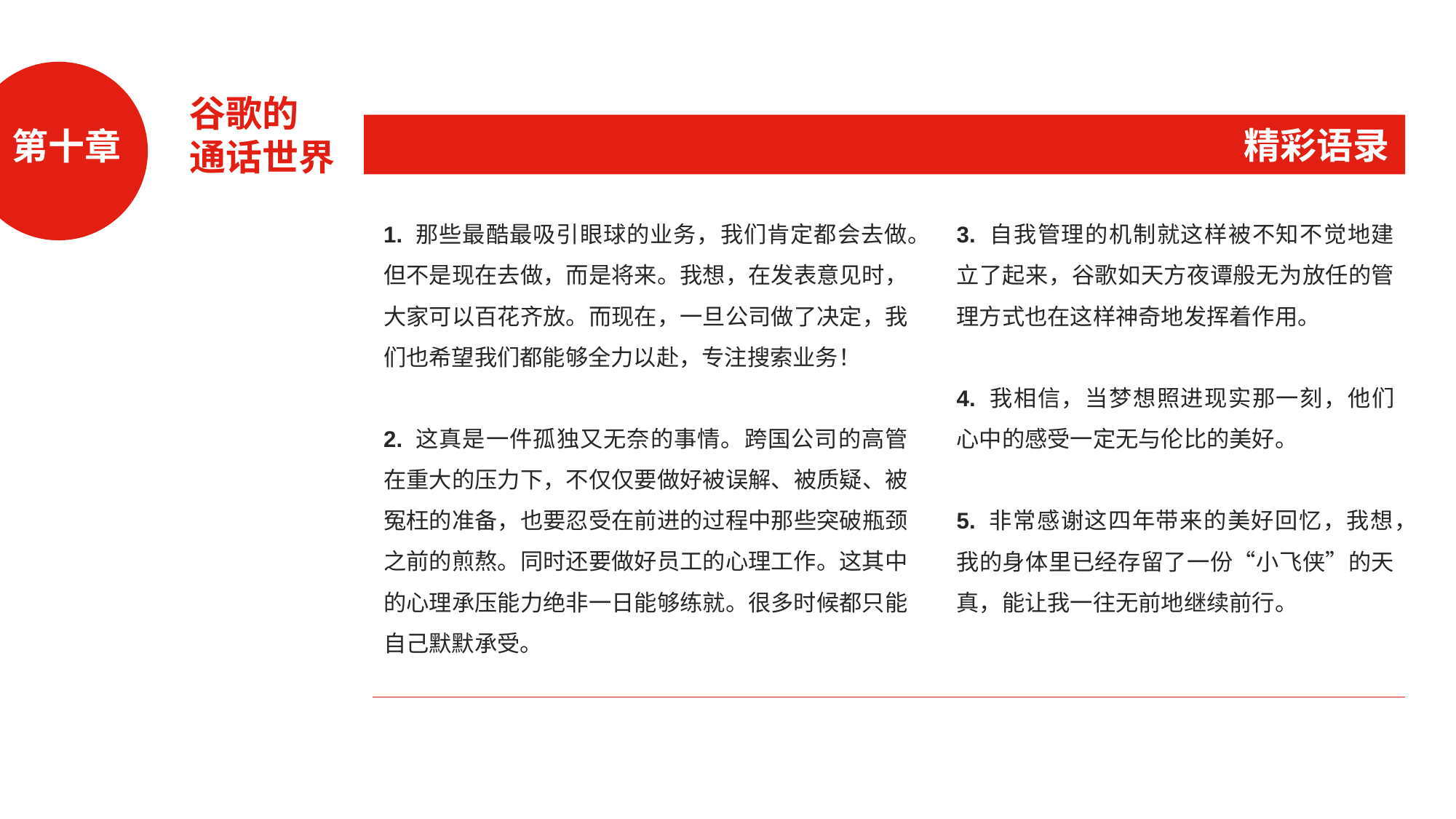

谷歌的
通话世界

精彩语录
第十章
1. 那些最酷最吸引眼球的业务，我们肯定都会去做。但不是现在去做，而是将来。我想，在发表意见时，大家可以百花齐放。而现在，一旦公司做了决定，我们也希望我们都能够全力以赴，专注搜索业务！

2. 这真是一件孤独又无奈的事情。跨国公司的高管在重大的压力下，不仅仅要做好被误解、被质疑、被冤枉的准备，也要忍受在前进的过程中那些突破瓶颈之前的煎熬。同时还要做好员工的心理工作。这其中的心理承压能力绝非一日能够练就。很多时候都只能自己默默承受。

3. 自我管理的机制就这样被不知不觉地建立了起来，谷歌如天方夜谭般无为放任的管理方式也在这样神奇地发挥着作用。

4. 我相信，当梦想照进现实那一刻，他们心中的感受一定无与伦比的美好。

5. 非常感谢这四年带来的美好回忆，我想，我的身体里已经存留了一份“小飞侠”的天真，能让我一往无前地继续前行。